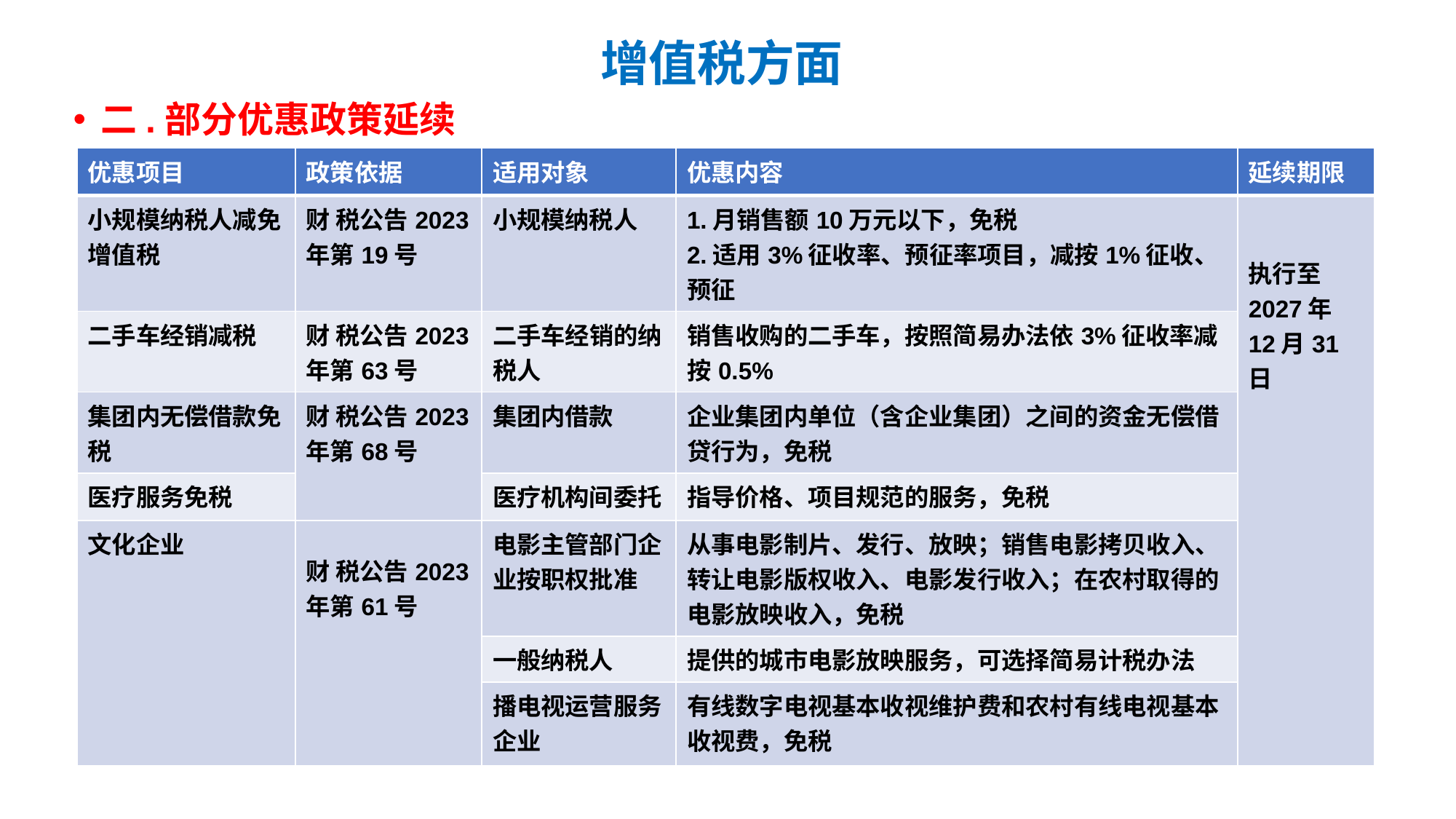

# 增值税方面
二.部分优惠政策延续

| 优惠项目 | 政策依据 | 适用对象 | 优惠内容 | 延续期限 |
| --- | --- | --- | --- | --- |
| 小规模纳税人减免增值税 | 财 税公告2023年第19号 | 小规模纳税人 | 1.月销售额10万元以下，免税 2.适用3%征收率、预征率项目，减按1%征收、预征 | 执行至2027年12月31日 |
| 二手车经销减税 | 财 税公告2023年第63号 | 二手车经销的纳税人 | 销售收购的二手车，按照简易办法依3%征收率减按0.5% |  |
| 集团内无偿借款免税 | 财 税公告2023年第68号 | 集团内借款 | 企业集团内单位（含企业集团）之间的资金无偿借贷行为，免税 |  |
| 医疗服务免税 |  | 医疗机构间委托 | 指导价格、项目规范的服务，免税 |  |
| 文化企业 | 财 税公告2023年第61号 | 电影主管部门企业按职权批准 | 从事电影制片、发行、放映；销售电影拷贝收入、转让电影版权收入、电影发行收入；在农村取得的电影放映收入，免税 |  |
|  |  | 一般纳税人 | 提供的城市电影放映服务，可选择简易计税办法 |  |
|  |  | 播电视运营服务企业 | 有线数字电视基本收视维护费和农村有线电视基本收视费，免税 |  |